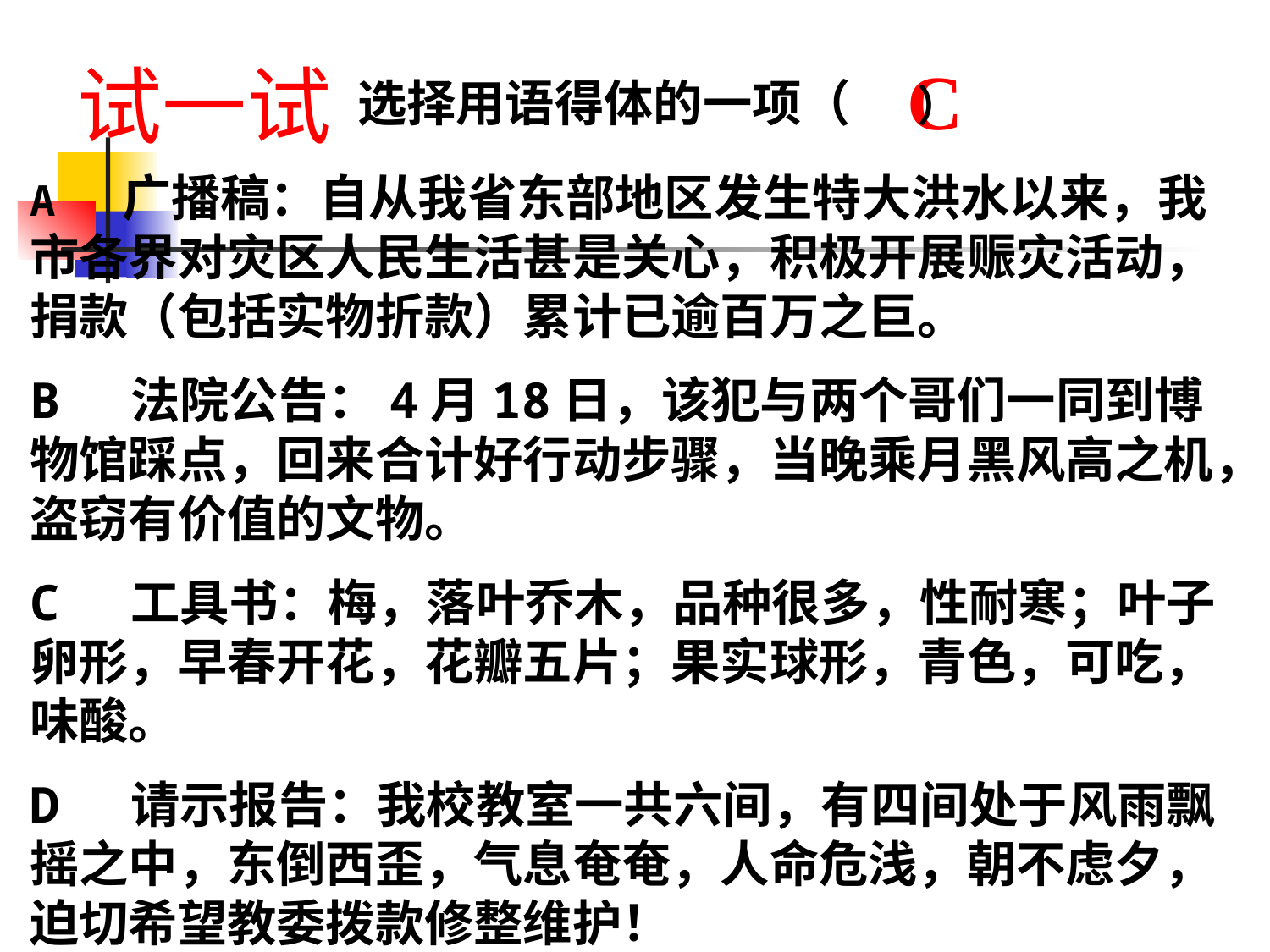

试一试
C
选择用语得体的一项（       ）
A  广播稿：自从我省东部地区发生特大洪水以来，我市各界对灾区人民生活甚是关心，积极开展赈灾活动，捐款（包括实物折款）累计已逾百万之巨。
B  法院公告：4月18日，该犯与两个哥们一同到博物馆踩点，回来合计好行动步骤，当晚乘月黑风高之机，盗窃有价值的文物。
C  工具书：梅，落叶乔木，品种很多，性耐寒；叶子卵形，早春开花，花瓣五片；果实球形，青色，可吃，味酸。
D  请示报告：我校教室一共六间，有四间处于风雨飘摇之中，东倒西歪，气息奄奄，人命危浅，朝不虑夕，迫切希望教委拨款修整维护！